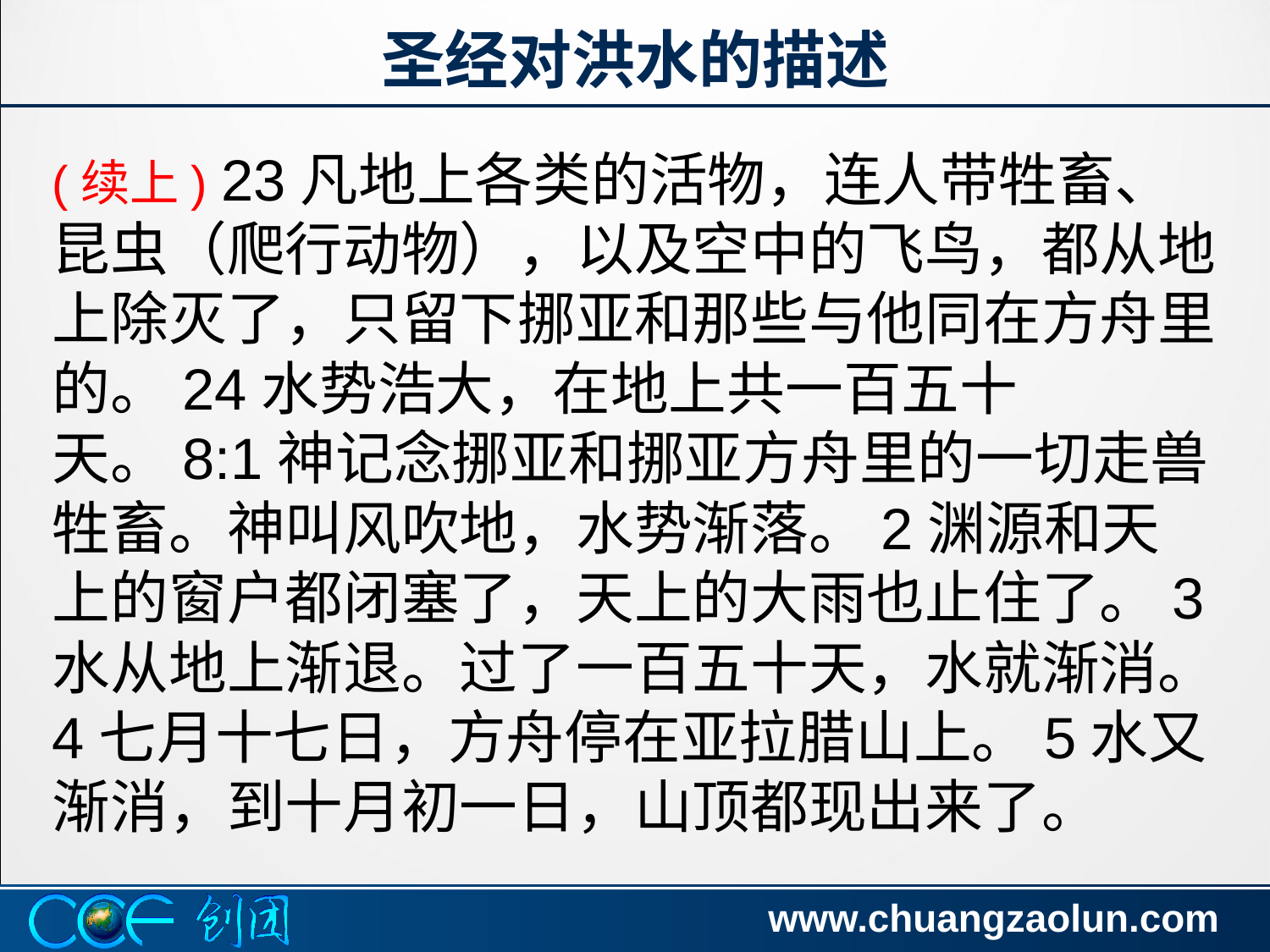

#
圣经对洪水的描述
(续上) 23凡地上各类的活物，连人带牲畜、昆虫（爬行动物），以及空中的飞鸟，都从地上除灭了，只留下挪亚和那些与他同在方舟里的。24水势浩大，在地上共一百五十天。8:1神记念挪亚和挪亚方舟里的一切走兽牲畜。神叫风吹地，水势渐落。2渊源和天上的窗户都闭塞了，天上的大雨也止住了。3水从地上渐退。过了一百五十天，水就渐消。4七月十七日，方舟停在亚拉腊山上。5水又渐消，到十月初一日，山顶都现出来了。